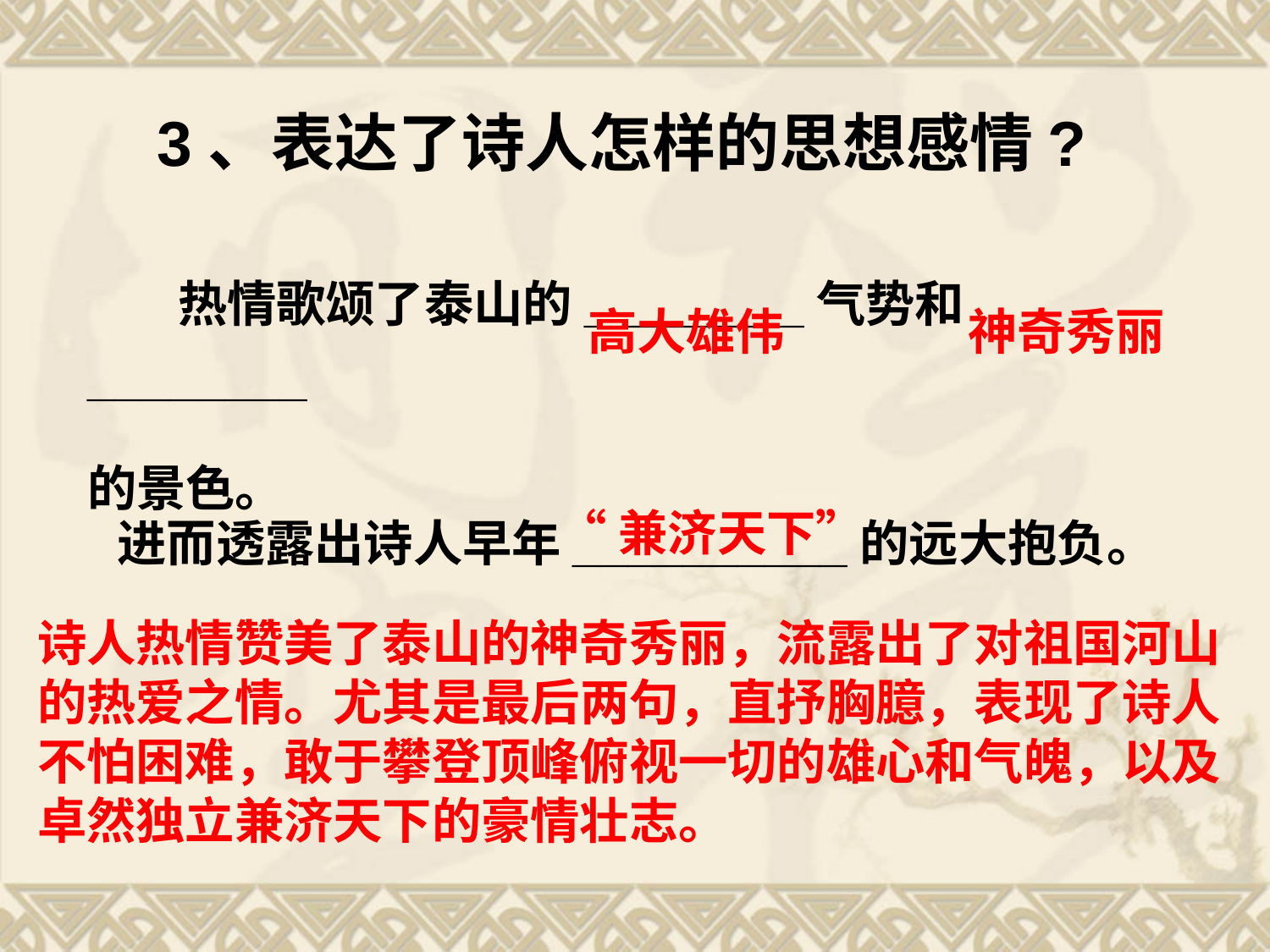

3、表达了诗人怎样的思想感情?
       热情歌颂了泰山的________气势和________

的景色。
高大雄伟
神奇秀丽
“兼济天下”
进而透露出诗人早年__________的远大抱负。
诗人热情赞美了泰山的神奇秀丽，流露出了对祖国河山的热爱之情。尤其是最后两句，直抒胸臆，表现了诗人不怕困难，敢于攀登顶峰俯视一切的雄心和气魄，以及卓然独立兼济天下的豪情壮志。